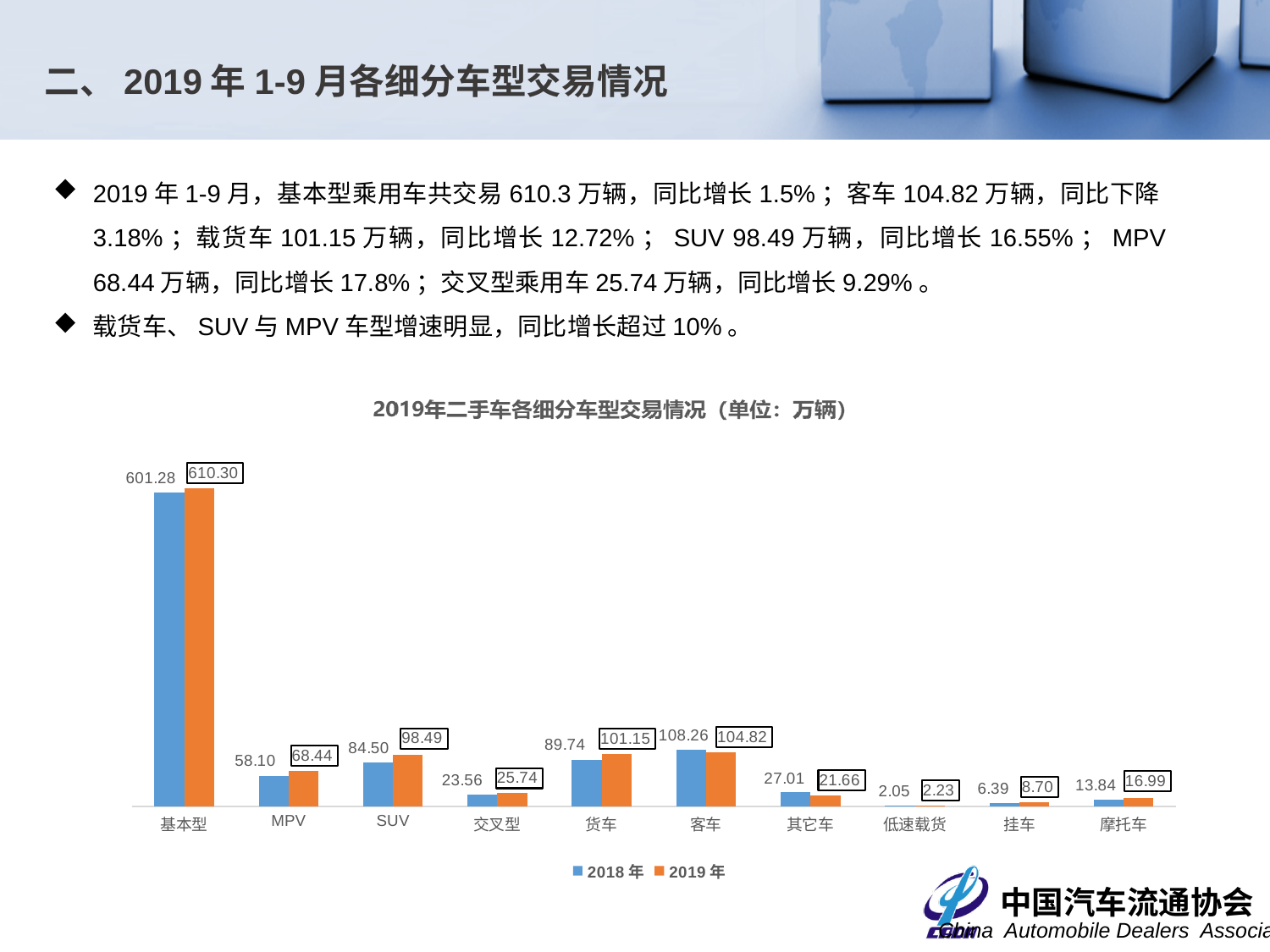

二、2019年1-9月各细分车型交易情况
2019年1-9月，基本型乘用车共交易610.3万辆，同比增长1.5%；客车104.82万辆，同比下降3.18%；载货车101.15万辆，同比增长12.72%；SUV 98.49万辆，同比增长16.55%；MPV 68.44万辆，同比增长17.8%；交叉型乘用车25.74万辆，同比增长9.29%。
载货车、SUV与MPV车型增速明显，同比增长超过10%。

### Chart

| Category | 2018年 | 2019年 |
|---|---|---|
| 基本型 | 601.2793 | 610.2963 |
| MPV | 58.1014 | 68.444 |
| SUV | 84.5041 | 98.4894 |
| 交叉型 | 23.5555 | 25.7433 |
| 货车 | 89.7374 | 101.1478 |
| 客车 | 108.2588 | 104.8179 |
| 其它车 | 27.005 | 21.6627 |
| 低速载货 | 2.0464 | 2.2302 |
| 挂车 | 6.3942 | 8.7008 |
| 摩托车 | 13.8377 | 16.9922 |